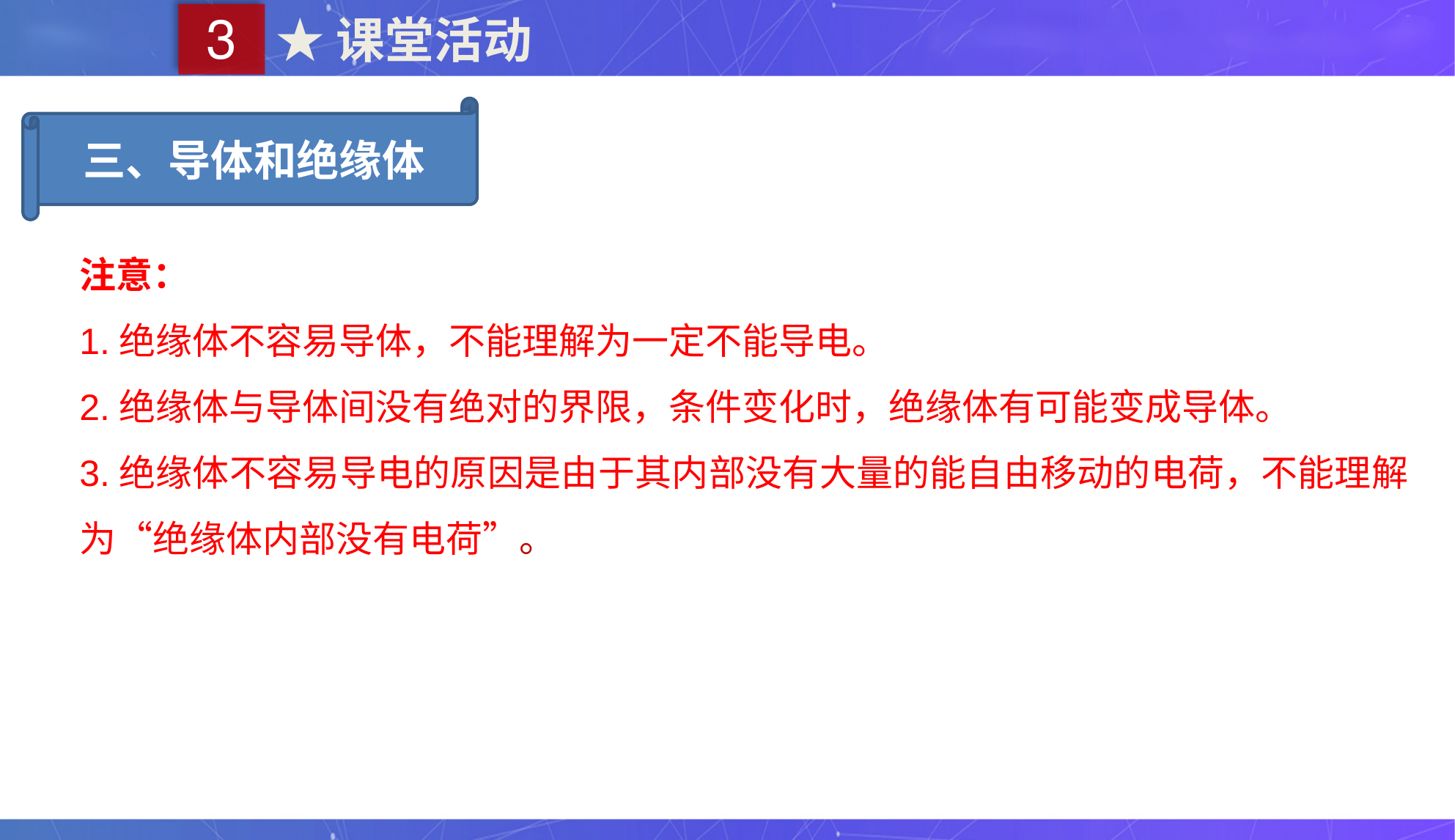

3
★课堂活动
三、导体和绝缘体
注意：
1.绝缘体不容易导体，不能理解为一定不能导电。
2.绝缘体与导体间没有绝对的界限，条件变化时，绝缘体有可能变成导体。
3.绝缘体不容易导电的原因是由于其内部没有大量的能自由移动的电荷，不能理解为“绝缘体内部没有电荷”。